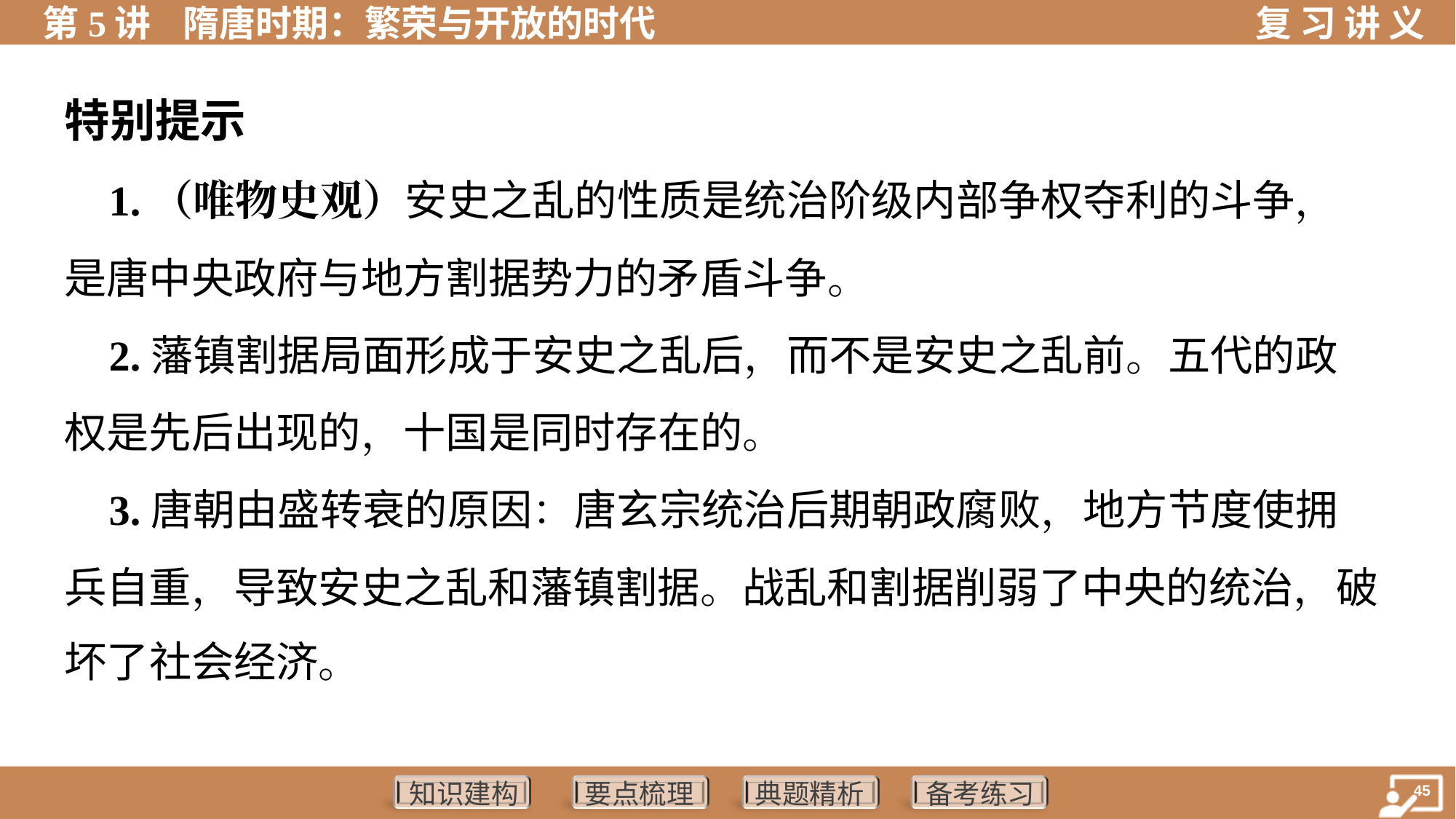

特别提示
    1.（唯物史观）安史之乱的性质是统治阶级内部争权夺利的斗争，
是唐中央政府与地方割据势力的矛盾斗争。
    2.藩镇割据局面形成于安史之乱后，而不是安史之乱前。五代的政
权是先后出现的，十国是同时存在的。
    3.唐朝由盛转衰的原因：唐玄宗统治后期朝政腐败，地方节度使拥
兵自重，导致安史之乱和藩镇割据。战乱和割据削弱了中央的统治，破
坏了社会经济。